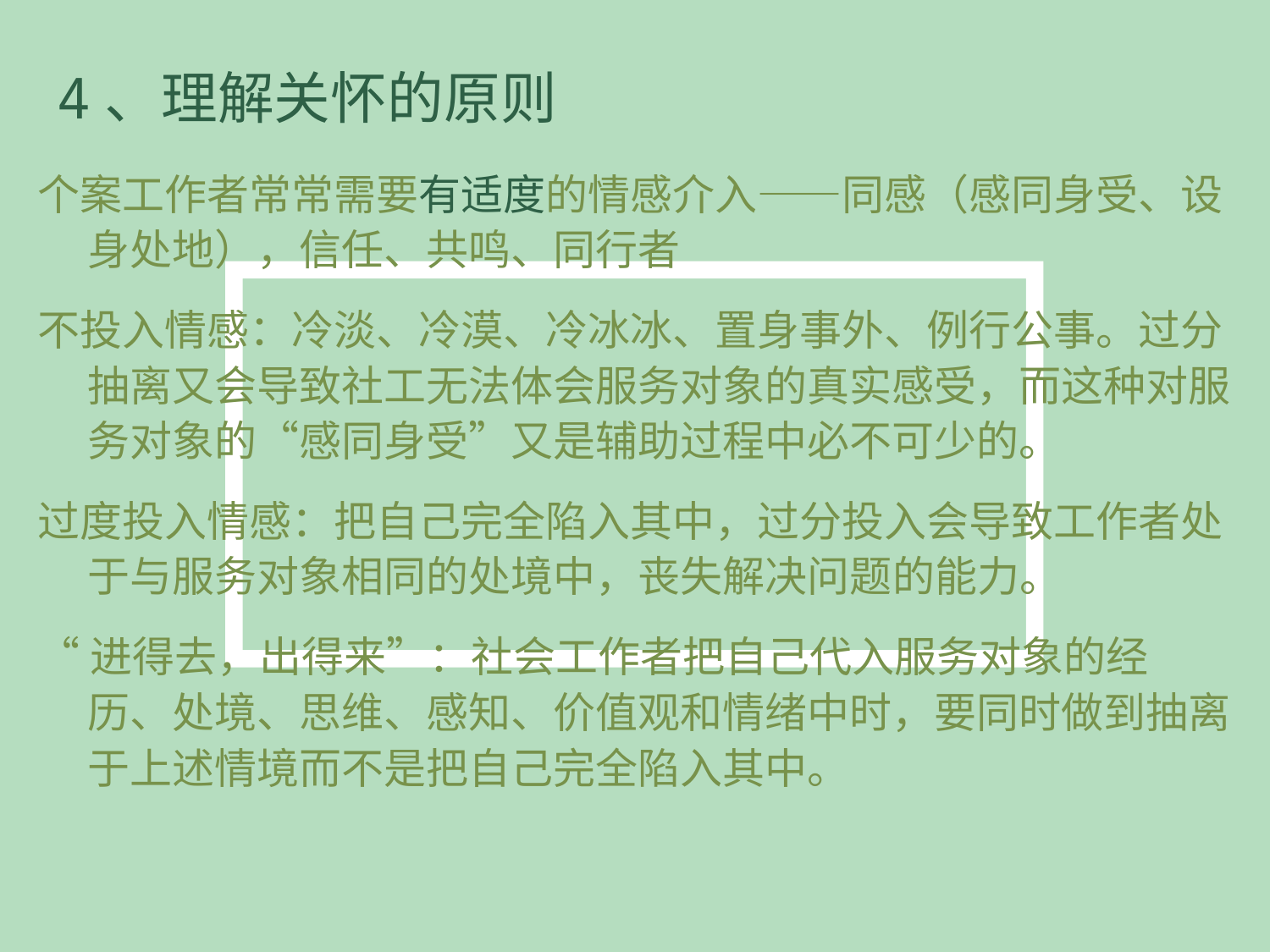

4、理解关怀的原则
个案工作者常常需要有适度的情感介入——同感（感同身受、设身处地），信任、共鸣、同行者
不投入情感：冷淡、冷漠、冷冰冰、置身事外、例行公事。过分抽离又会导致社工无法体会服务对象的真实感受，而这种对服务对象的“感同身受”又是辅助过程中必不可少的。
过度投入情感：把自己完全陷入其中，过分投入会导致工作者处于与服务对象相同的处境中，丧失解决问题的能力。
“进得去，出得来”：社会工作者把自己代入服务对象的经历、处境、思维、感知、价值观和情绪中时，要同时做到抽离于上述情境而不是把自己完全陷入其中。